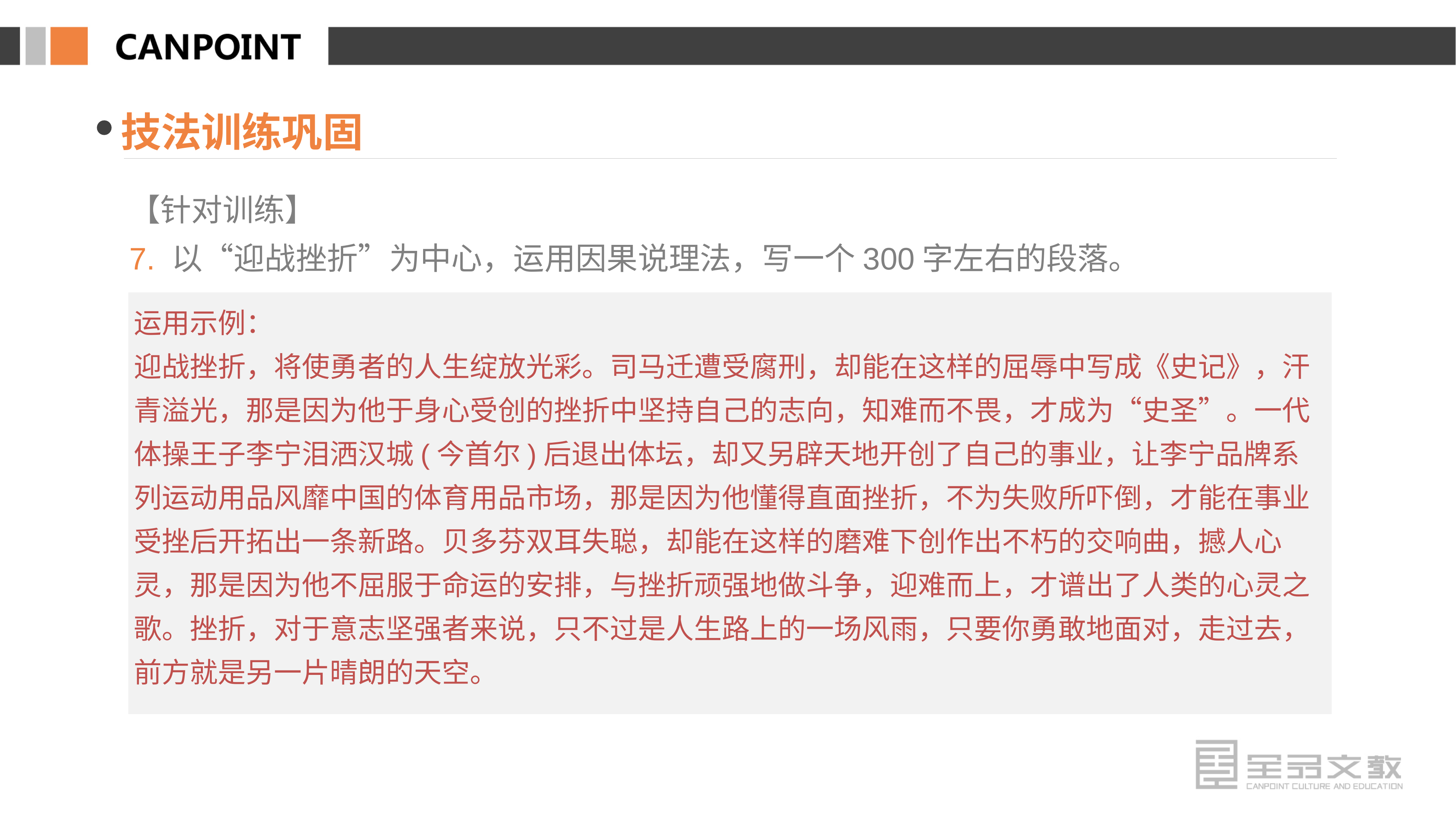

技法训练巩固

【针对训练】
7. 以“迎战挫折”为中心，运用因果说理法，写一个300字左右的段落。

运用示例：
迎战挫折，将使勇者的人生绽放光彩。司马迁遭受腐刑，却能在这样的屈辱中写成《史记》，汗青溢光，那是因为他于身心受创的挫折中坚持自己的志向，知难而不畏，才成为“史圣”。一代体操王子李宁泪洒汉城(今首尔)后退出体坛，却又另辟天地开创了自己的事业，让李宁品牌系列运动用品风靡中国的体育用品市场，那是因为他懂得直面挫折，不为失败所吓倒，才能在事业受挫后开拓出一条新路。贝多芬双耳失聪，却能在这样的磨难下创作出不朽的交响曲，撼人心灵，那是因为他不屈服于命运的安排，与挫折顽强地做斗争，迎难而上，才谱出了人类的心灵之歌。挫折，对于意志坚强者来说，只不过是人生路上的一场风雨，只要你勇敢地面对，走过去，前方就是另一片晴朗的天空。